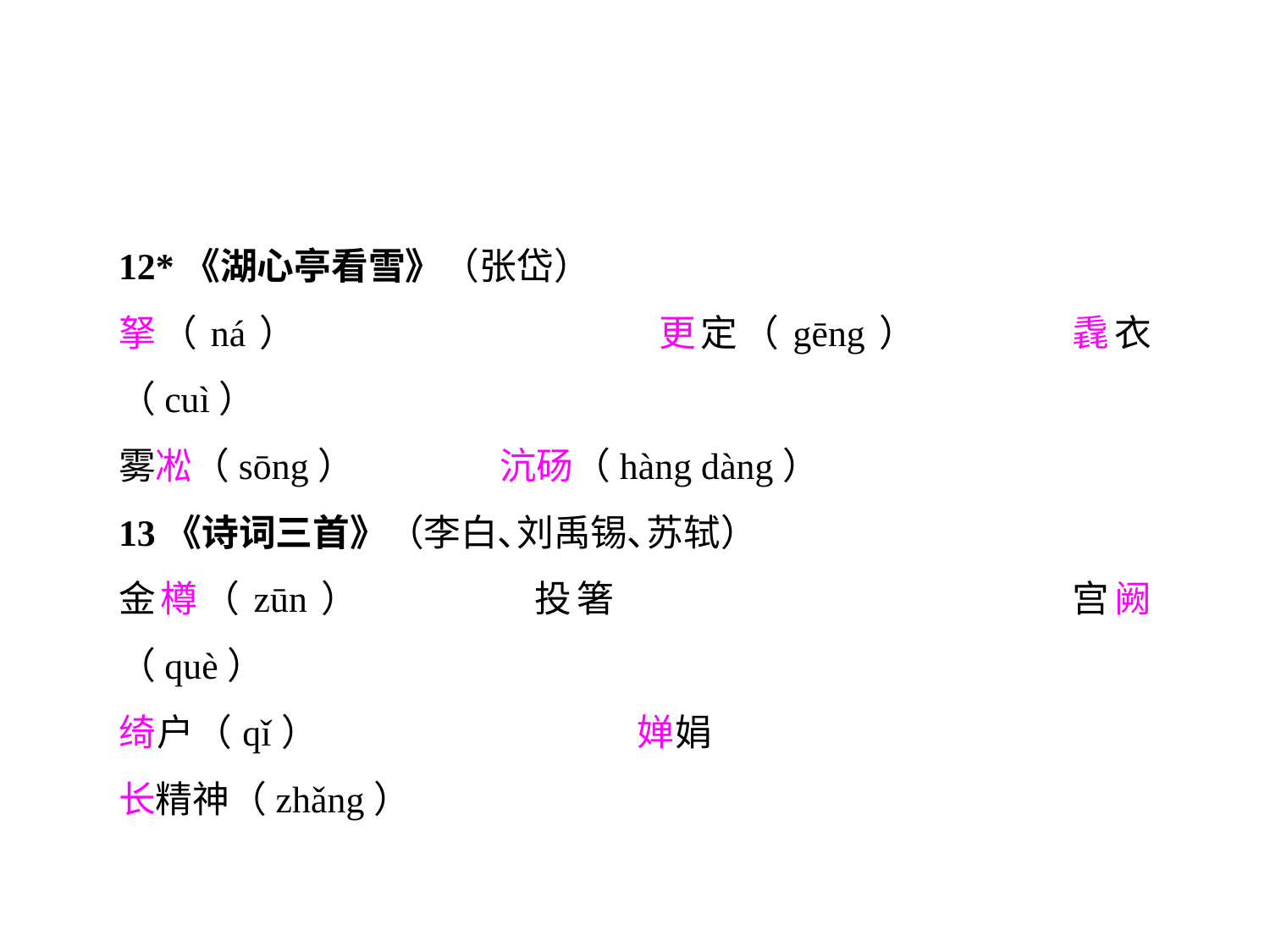

12*《湖心亭看雪》（张岱）
拏（ná）			更定（gēng）		毳衣（cuì）
雾凇（sōng）		沆砀（hàng dàng）
13《诗词三首》（李白､刘禹锡､苏轼）
金樽（zūn）		投箸				宫阙（què）
绮户（qǐ）			婵娟				长精神（zhǎng）